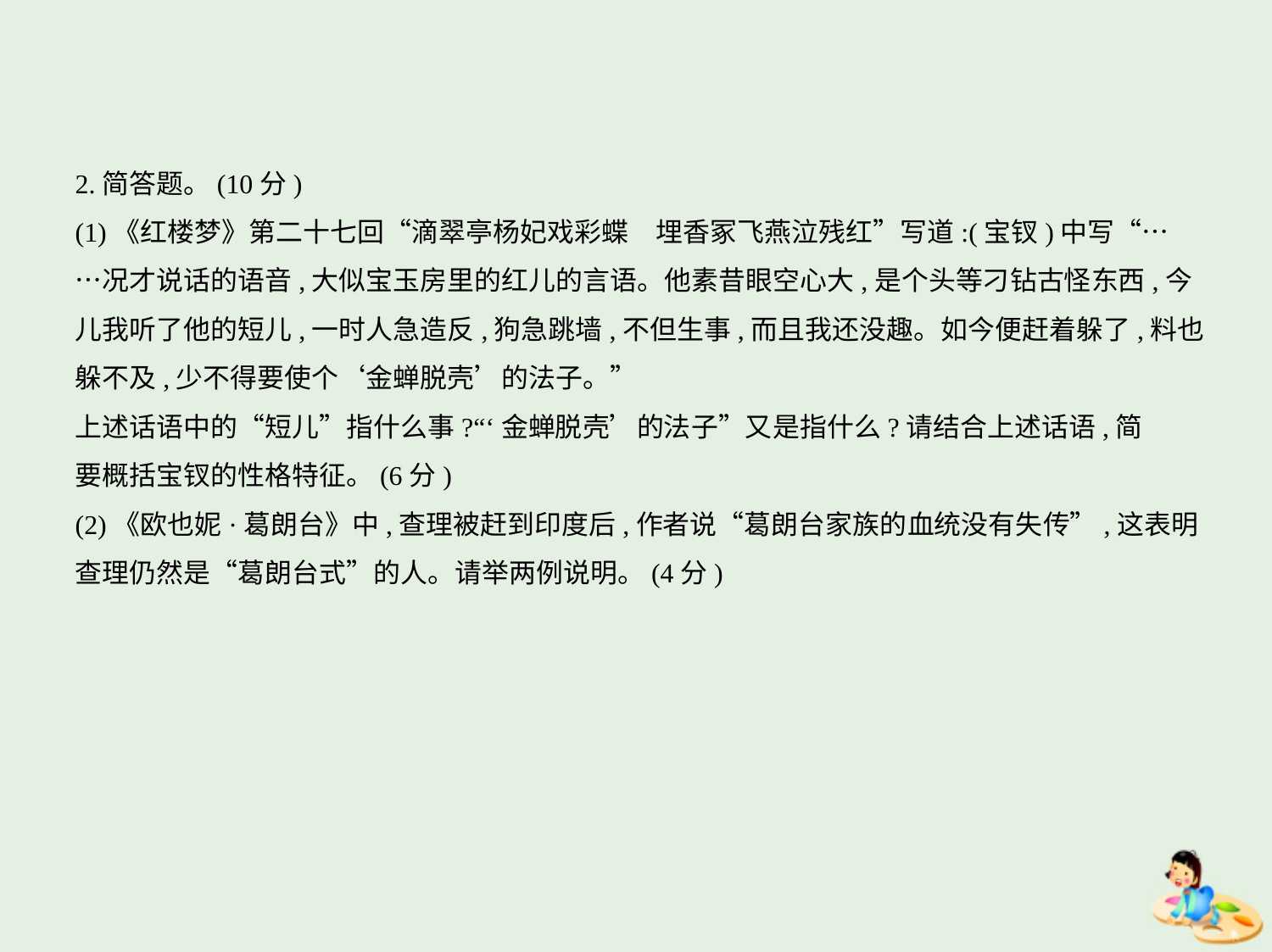

2.简答题。(10分)
(1)《红楼梦》第二十七回“滴翠亭杨妃戏彩蝶　埋香冢飞燕泣残红”写道:(宝钗)中写“…
…况才说话的语音,大似宝玉房里的红儿的言语。他素昔眼空心大,是个头等刁钻古怪东西,今
儿我听了他的短儿,一时人急造反,狗急跳墙,不但生事,而且我还没趣。如今便赶着躲了,料也
躲不及,少不得要使个‘金蝉脱壳’的法子。”
上述话语中的“短儿”指什么事?“‘金蝉脱壳’的法子”又是指什么?请结合上述话语,简
要概括宝钗的性格特征。(6分)
(2)《欧也妮·葛朗台》中,查理被赶到印度后,作者说“葛朗台家族的血统没有失传”,这表明
查理仍然是“葛朗台式”的人。请举两例说明。(4分)